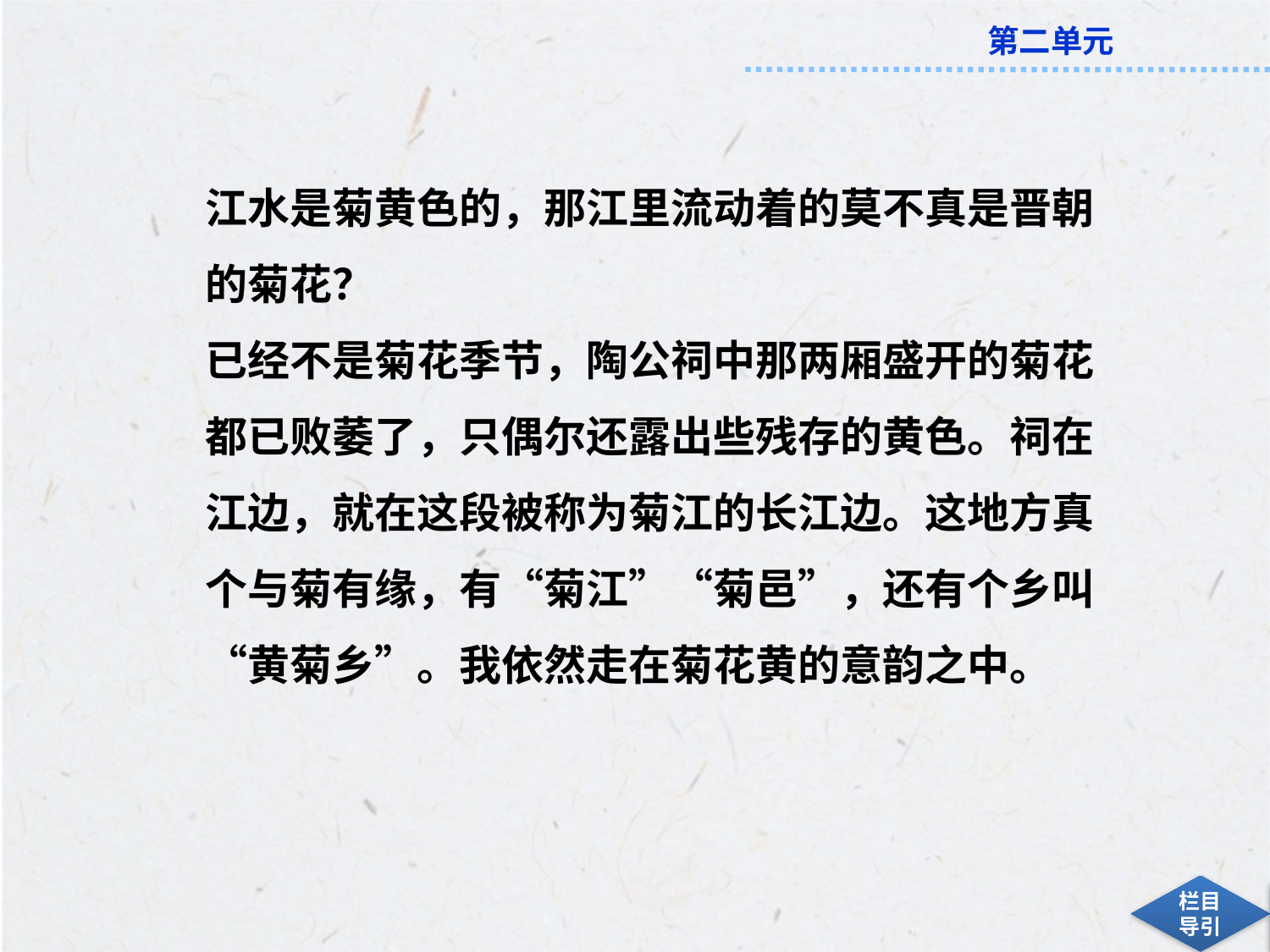

江水是菊黄色的，那江里流动着的莫不真是晋朝的菊花？
已经不是菊花季节，陶公祠中那两厢盛开的菊花都已败萎了，只偶尔还露出些残存的黄色。祠在江边，就在这段被称为菊江的长江边。这地方真个与菊有缘，有“菊江”“菊邑”，还有个乡叫“黄菊乡”。我依然走在菊花黄的意韵之中。